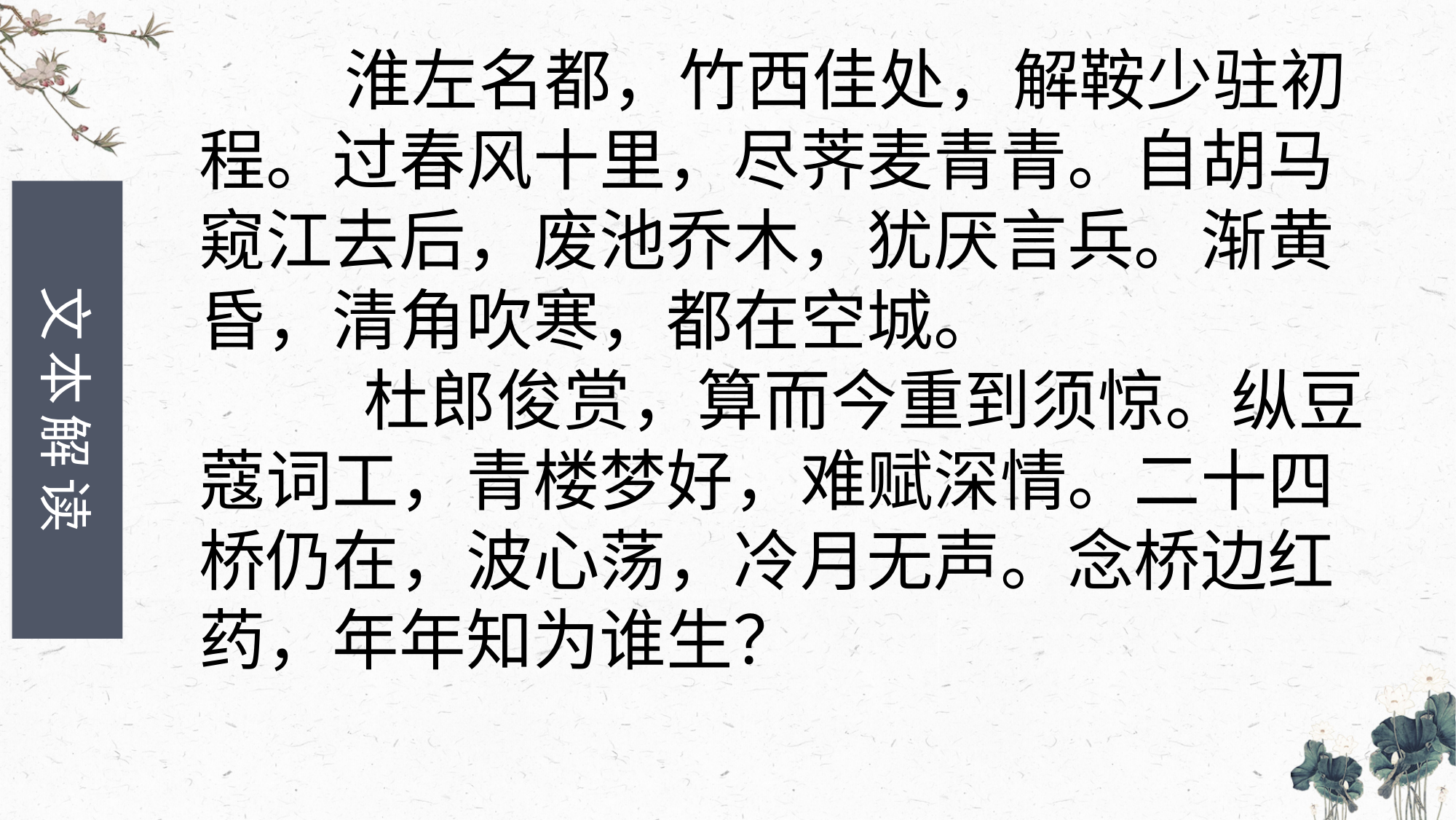

淮左名都，竹西佳处，解鞍少驻初程。过春风十里，尽荠麦青青。自胡马窥江去后，废池乔木，犹厌言兵。渐黄昏，清角吹寒，都在空城。
        杜郎俊赏，算而今重到须惊。纵豆蔻词工，青楼梦好，难赋深情。二十四桥仍在，波心荡，冷月无声。念桥边红药，年年知为谁生？

文本解读